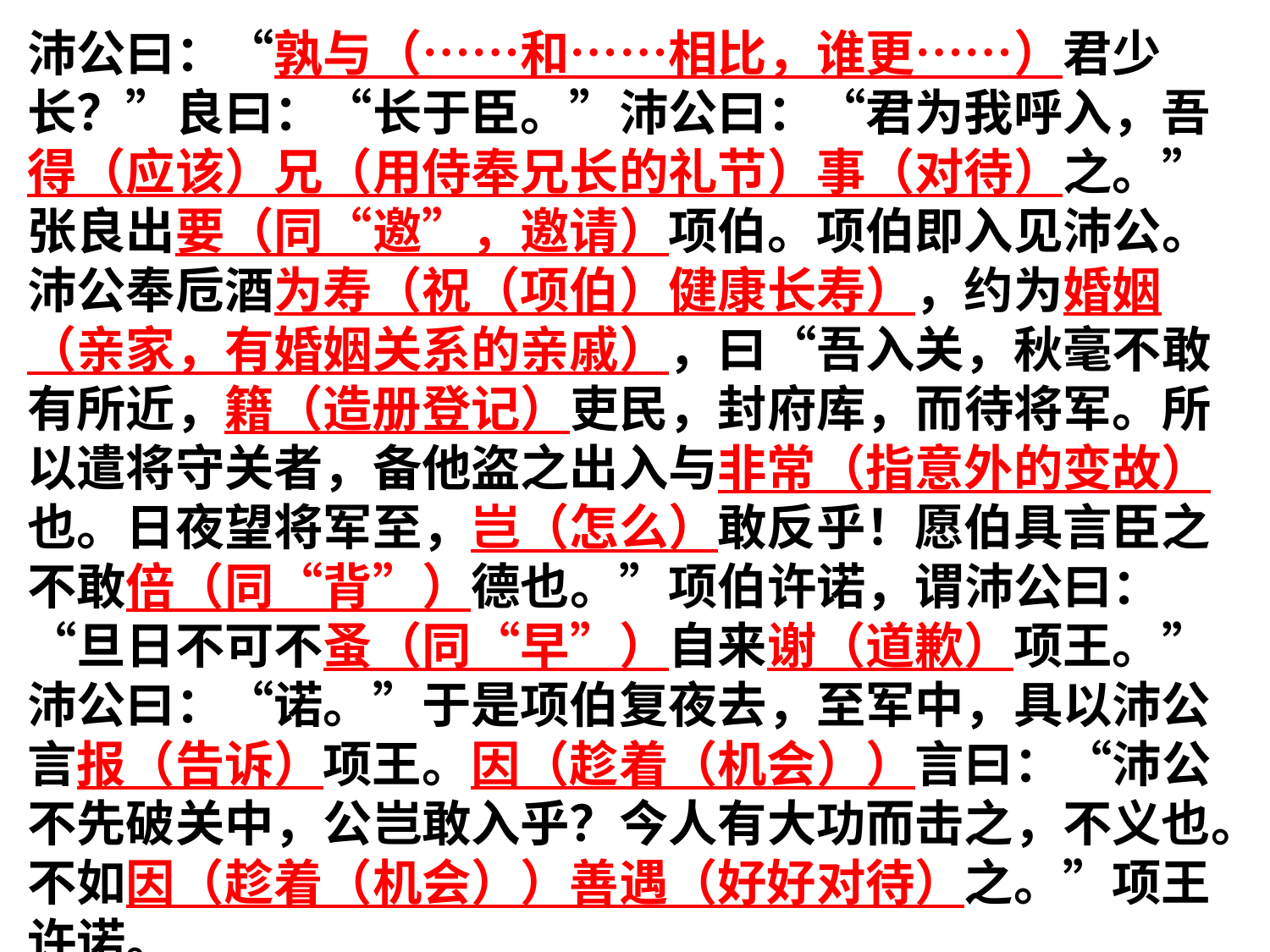

沛公曰：“孰与（……和……相比，谁更……）君少长？”良曰：“长于臣。”沛公曰：“君为我呼入，吾得（应该）兄（用侍奉兄长的礼节）事（对待）之。”张良出要（同“邀”，邀请）项伯。项伯即入见沛公。沛公奉卮酒为寿（祝（项伯）健康长寿），约为婚姻（亲家，有婚姻关系的亲戚），曰“吾入关，秋毫不敢有所近，籍（造册登记）吏民，封府库，而待将军。所以遣将守关者，备他盗之出入与非常（指意外的变故）也。日夜望将军至，岂（怎么）敢反乎！愿伯具言臣之不敢倍（同“背”）德也。”项伯许诺，谓沛公曰：“旦日不可不蚤（同“早”）自来谢（道歉）项王。”沛公曰：“诺。”于是项伯复夜去，至军中，具以沛公言报（告诉）项王。因（趁着（机会））言曰：“沛公不先破关中，公岂敢入乎？今人有大功而击之，不义也。不如因（趁着（机会））善遇（好好对待）之。”项王许诺。